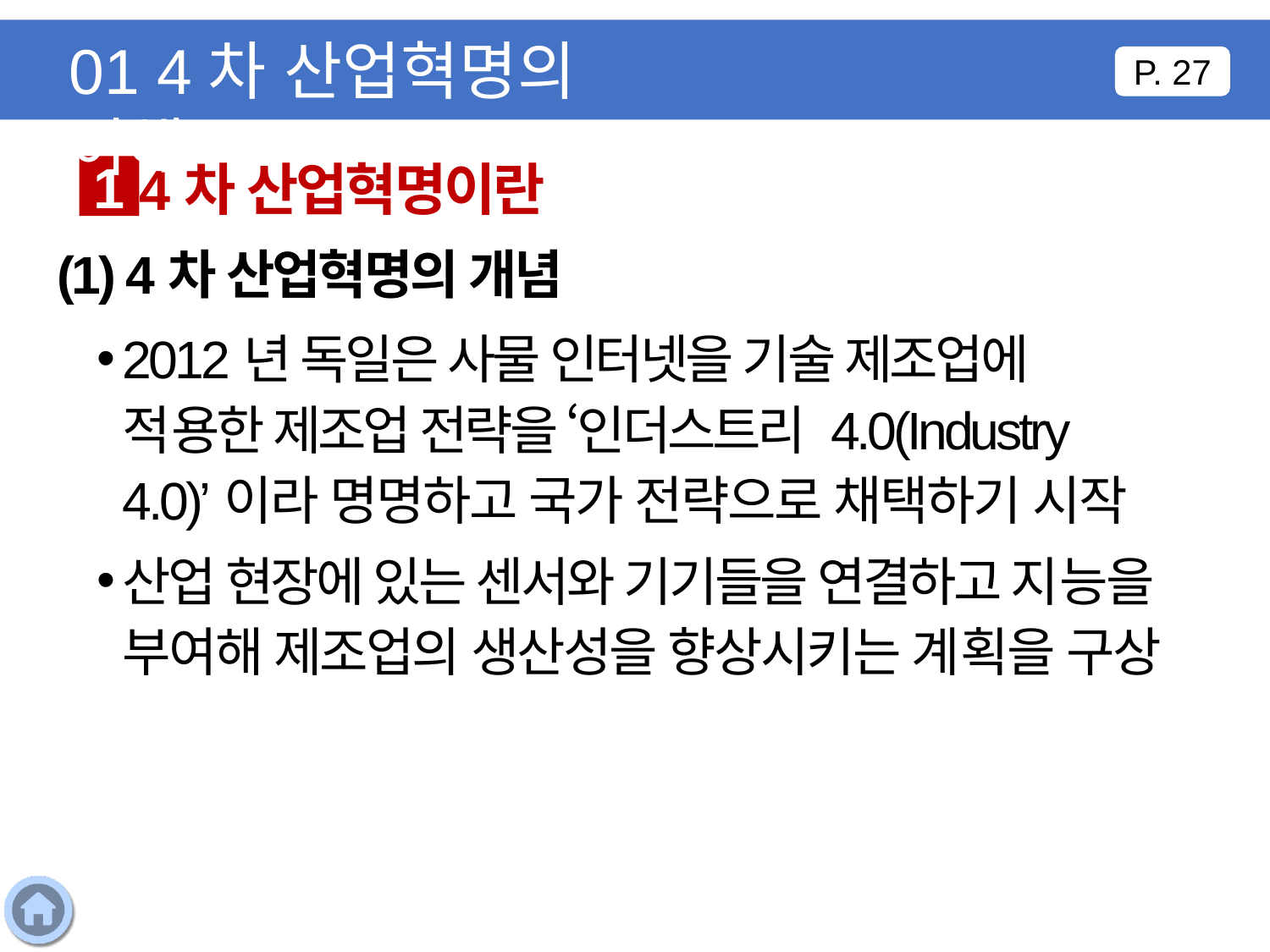

01 4차 산업혁명의 이해
P. 27
4차 산업혁명이란
1
(1) 4차 산업혁명의 개념
2012년 독일은 사물 인터넷을 기술 제조업에 적용한 제조업 전략을 ‘인더스트리 4.0(Industry 4.0)’이라 명명하고 국가 전략으로 채택하기 시작
산업 현장에 있는 센서와 기기들을 연결하고 지능을 부여해 제조업의 생산성을 향상시키는 계획을 구상